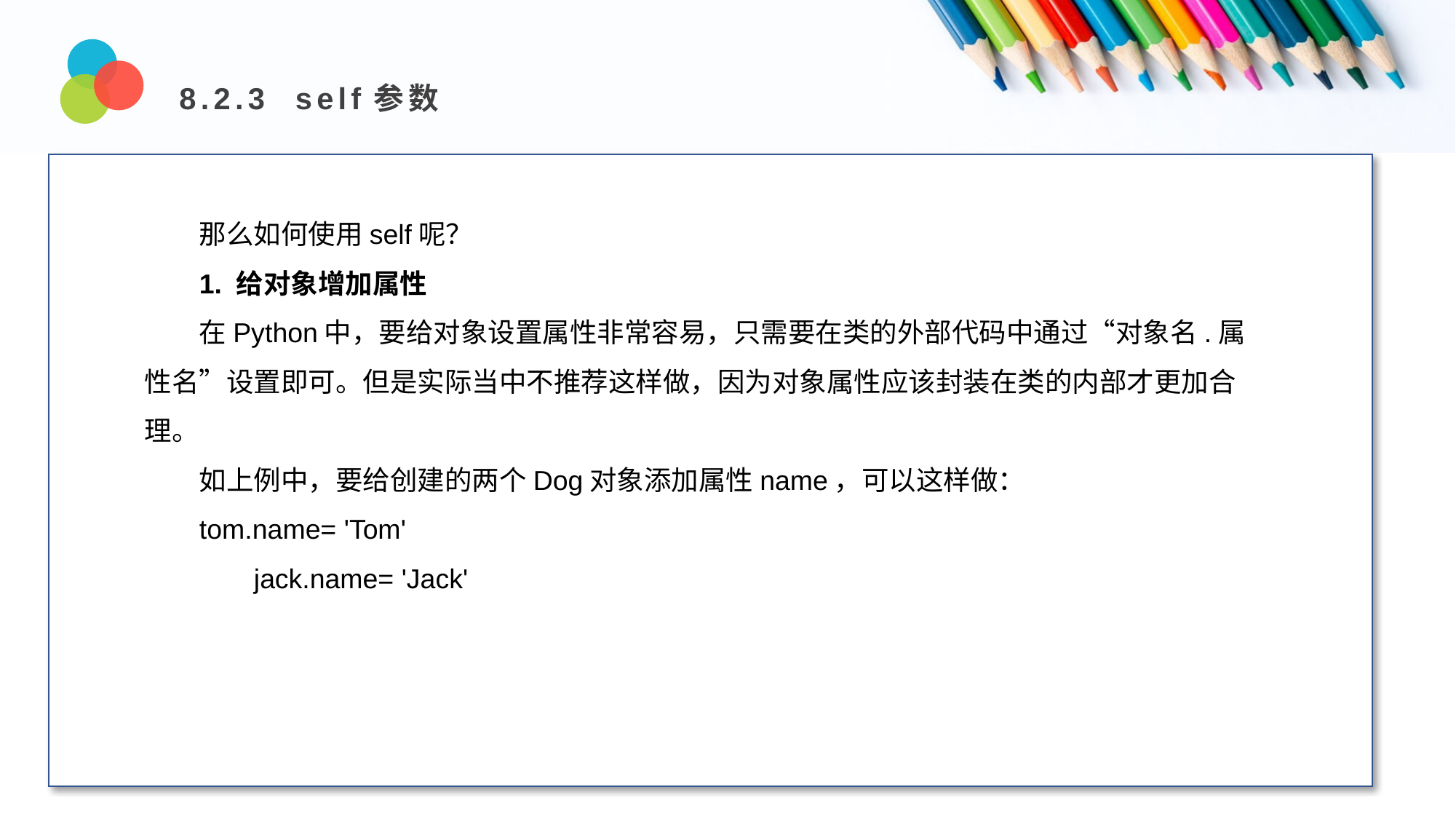

8.2.3  self参数
Design and Production
那么如何使用self呢？
1. 给对象增加属性
在Python中，要给对象设置属性非常容易，只需要在类的外部代码中通过“对象名.属性名”设置即可。但是实际当中不推荐这样做，因为对象属性应该封装在类的内部才更加合理。
如上例中，要给创建的两个Dog对象添加属性name，可以这样做：
tom.name= 'Tom'
	jack.name= 'Jack'